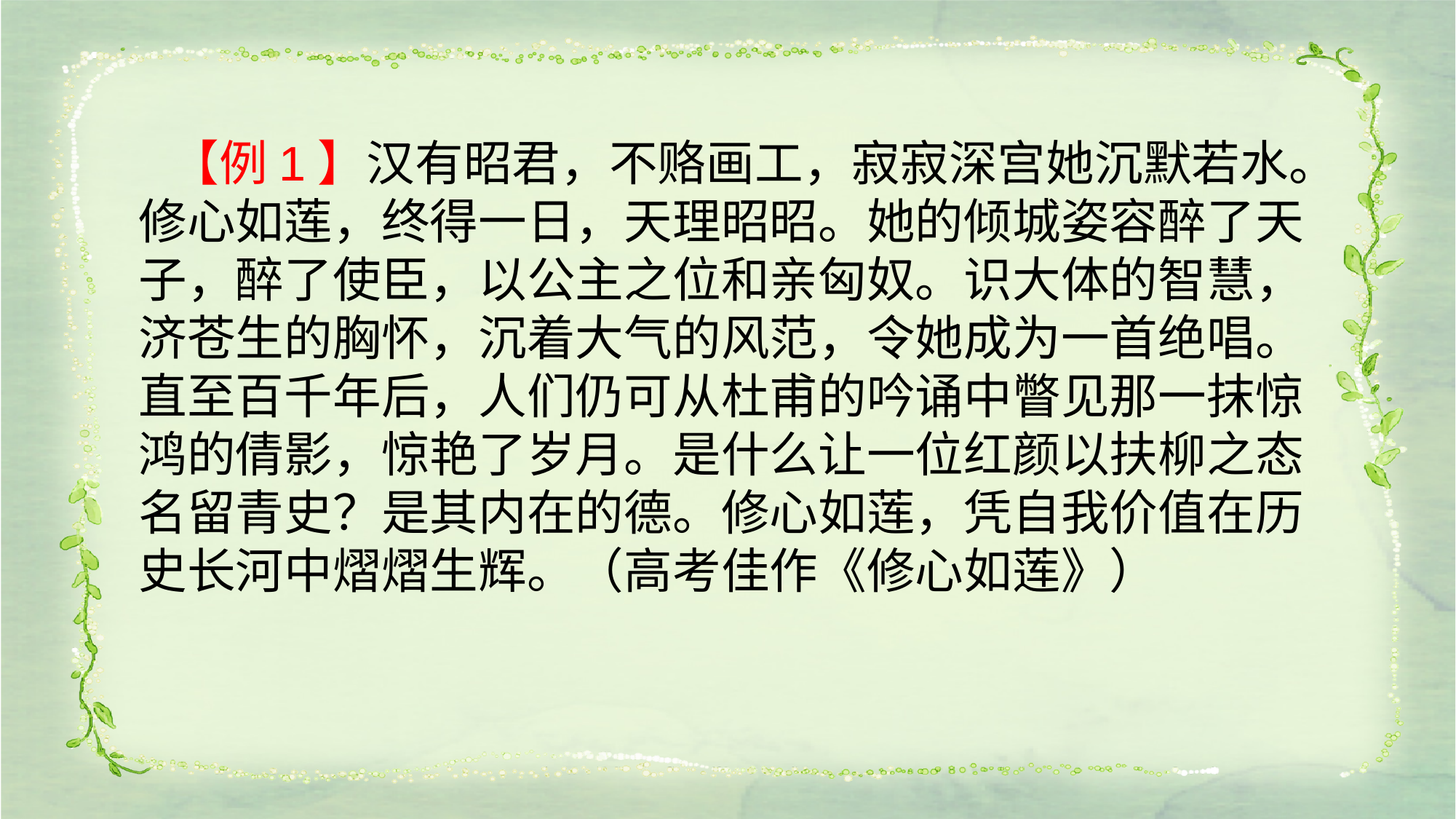

【例1】汉有昭君，不赂画工，寂寂深宫她沉默若水。修心如莲，终得一日，天理昭昭。她的倾城姿容醉了天子，醉了使臣，以公主之位和亲匈奴。识大体的智慧，济苍生的胸怀，沉着大气的风范，令她成为一首绝唱。直至百千年后，人们仍可从杜甫的吟诵中瞥见那一抹惊鸿的倩影，惊艳了岁月。是什么让一位红颜以扶柳之态名留青史？是其内在的德。修心如莲，凭自我价值在历史长河中熠熠生辉。（高考佳作《修心如莲》）